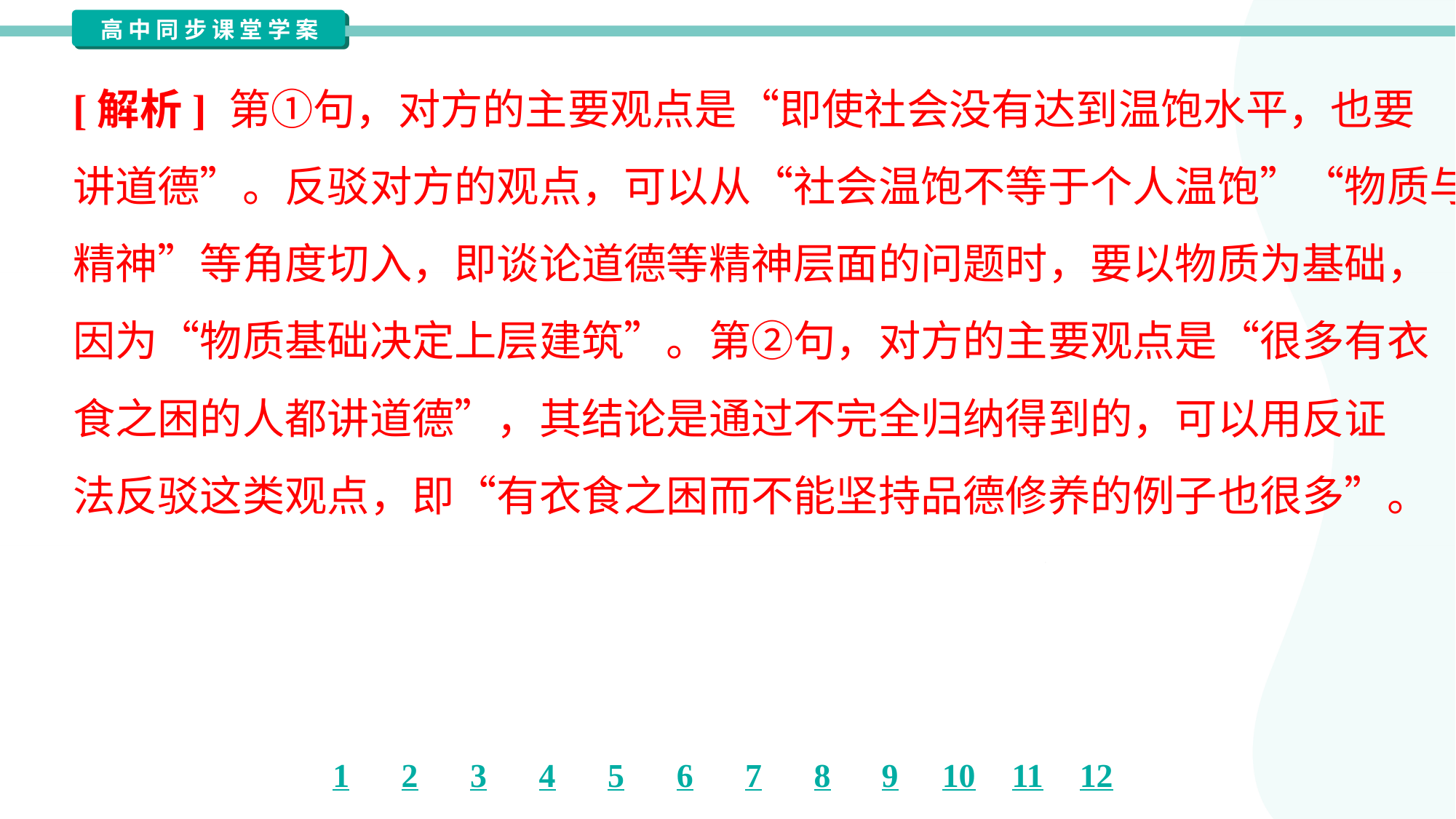

[解析] 第①句，对方的主要观点是“即使社会没有达到温饱水平，也要
讲道德”。反驳对方的观点，可以从“社会温饱不等于个人温饱”“物质与
精神”等角度切入，即谈论道德等精神层面的问题时，要以物质为基础，
因为“物质基础决定上层建筑”。第②句，对方的主要观点是“很多有衣
食之困的人都讲道德”，其结论是通过不完全归纳得到的，可以用反证
法反驳这类观点，即“有衣食之困而不能坚持品德修养的例子也很多”。